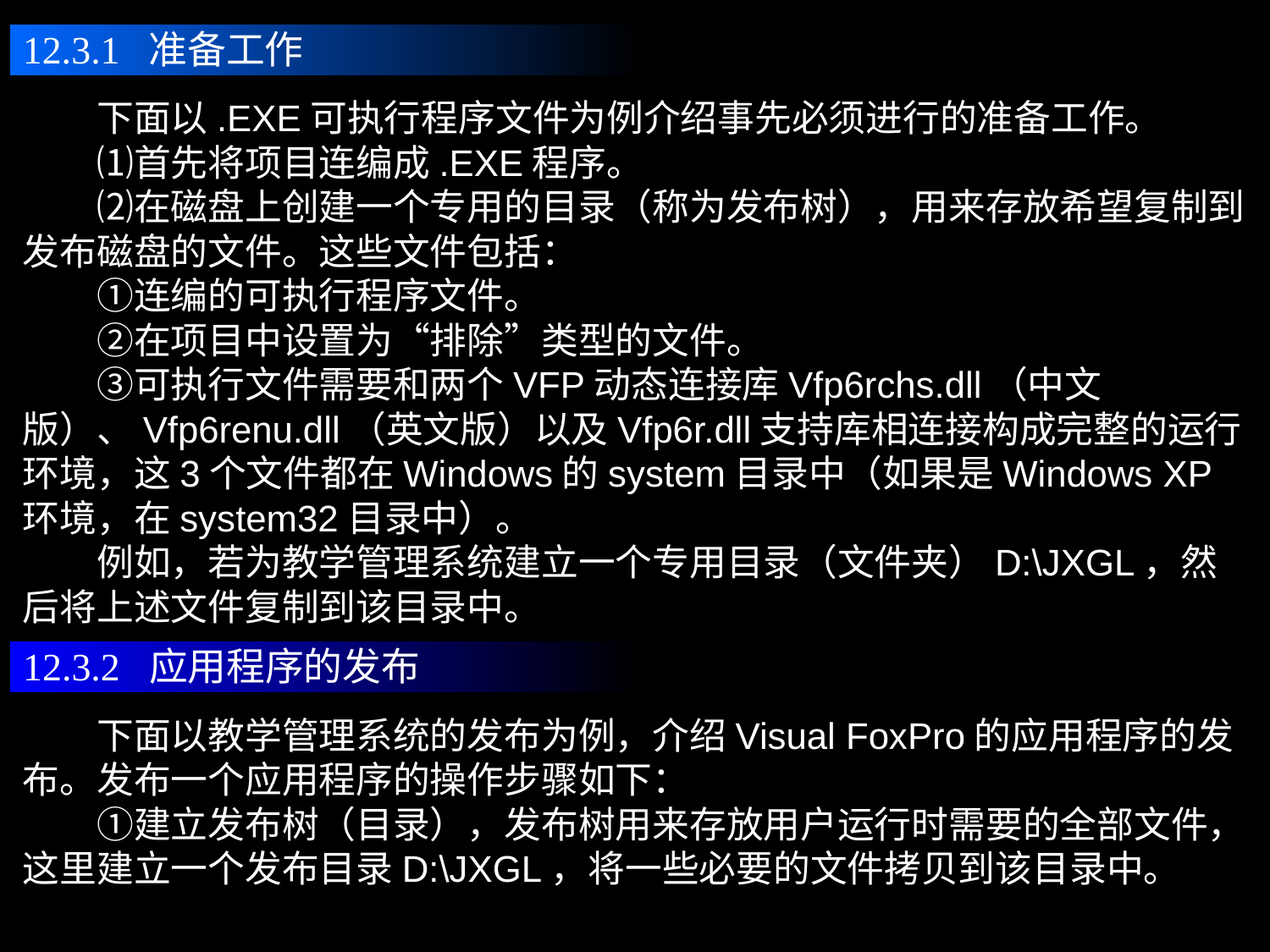

12.3.1  准备工作
　　下面以.EXE可执行程序文件为例介绍事先必须进行的准备工作。
　　⑴首先将项目连编成.EXE程序。
　　⑵在磁盘上创建一个专用的目录（称为发布树），用来存放希望复制到发布磁盘的文件。这些文件包括：
　　①连编的可执行程序文件。
　　②在项目中设置为“排除”类型的文件。
　　③可执行文件需要和两个VFP动态连接库Vfp6rchs.dll（中文版）、Vfp6renu.dll（英文版）以及Vfp6r.dll支持库相连接构成完整的运行环境，这3个文件都在Windows的system目录中（如果是Windows XP环境，在system32目录中）。
　　例如，若为教学管理系统建立一个专用目录（文件夹）D:\JXGL，然后将上述文件复制到该目录中。
12.3.2  应用程序的发布
　　下面以教学管理系统的发布为例，介绍Visual FoxPro的应用程序的发布。发布一个应用程序的操作步骤如下：
　　①建立发布树（目录），发布树用来存放用户运行时需要的全部文件，这里建立一个发布目录D:\JXGL，将一些必要的文件拷贝到该目录中。